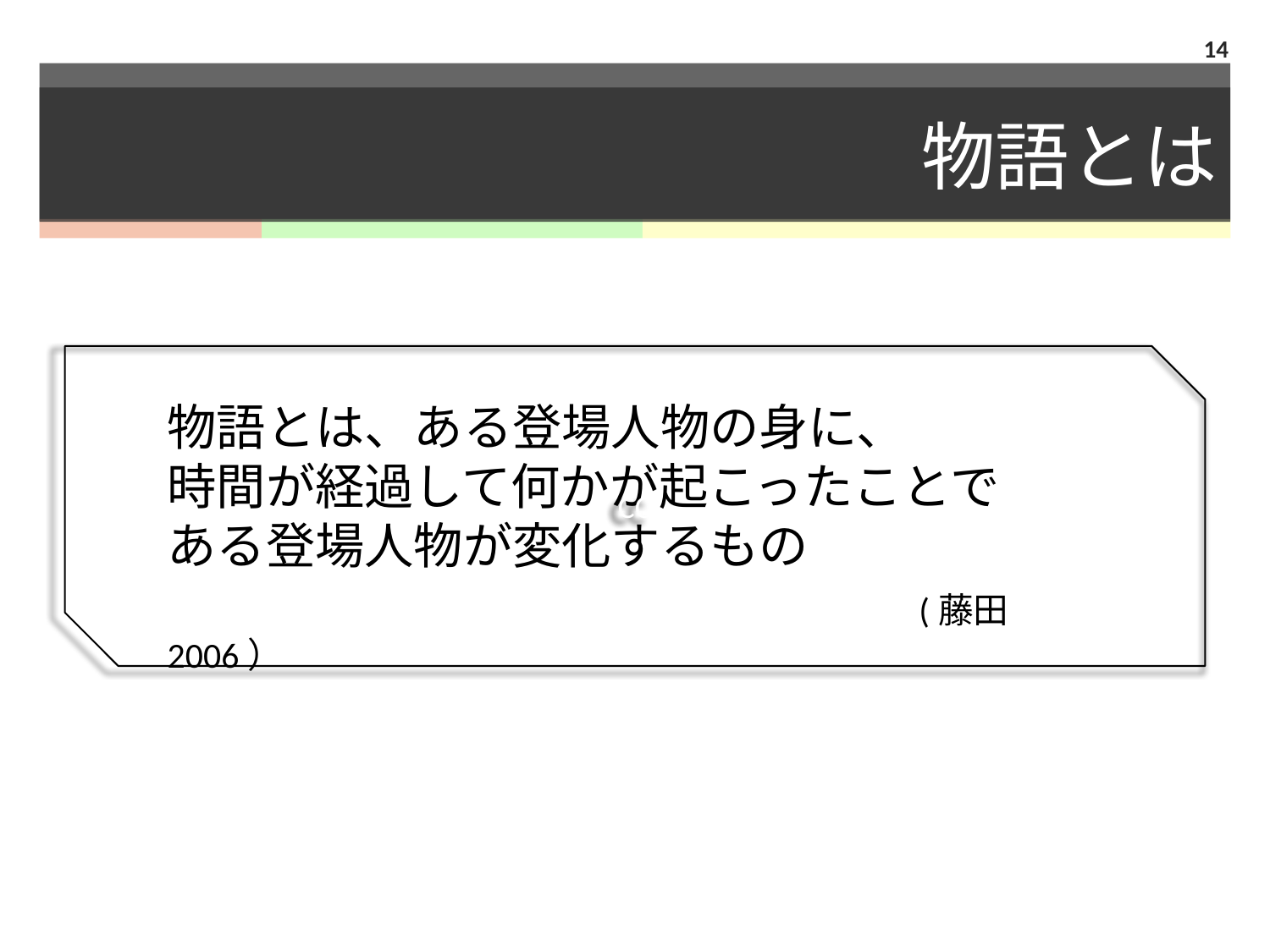

14
# 物語とは
CC
物語とは、ある登場人物の身に、
時間が経過して何かが起こったことで
ある登場人物が変化するもの
　　　　　　　　　　　　　　　(藤田　2006）